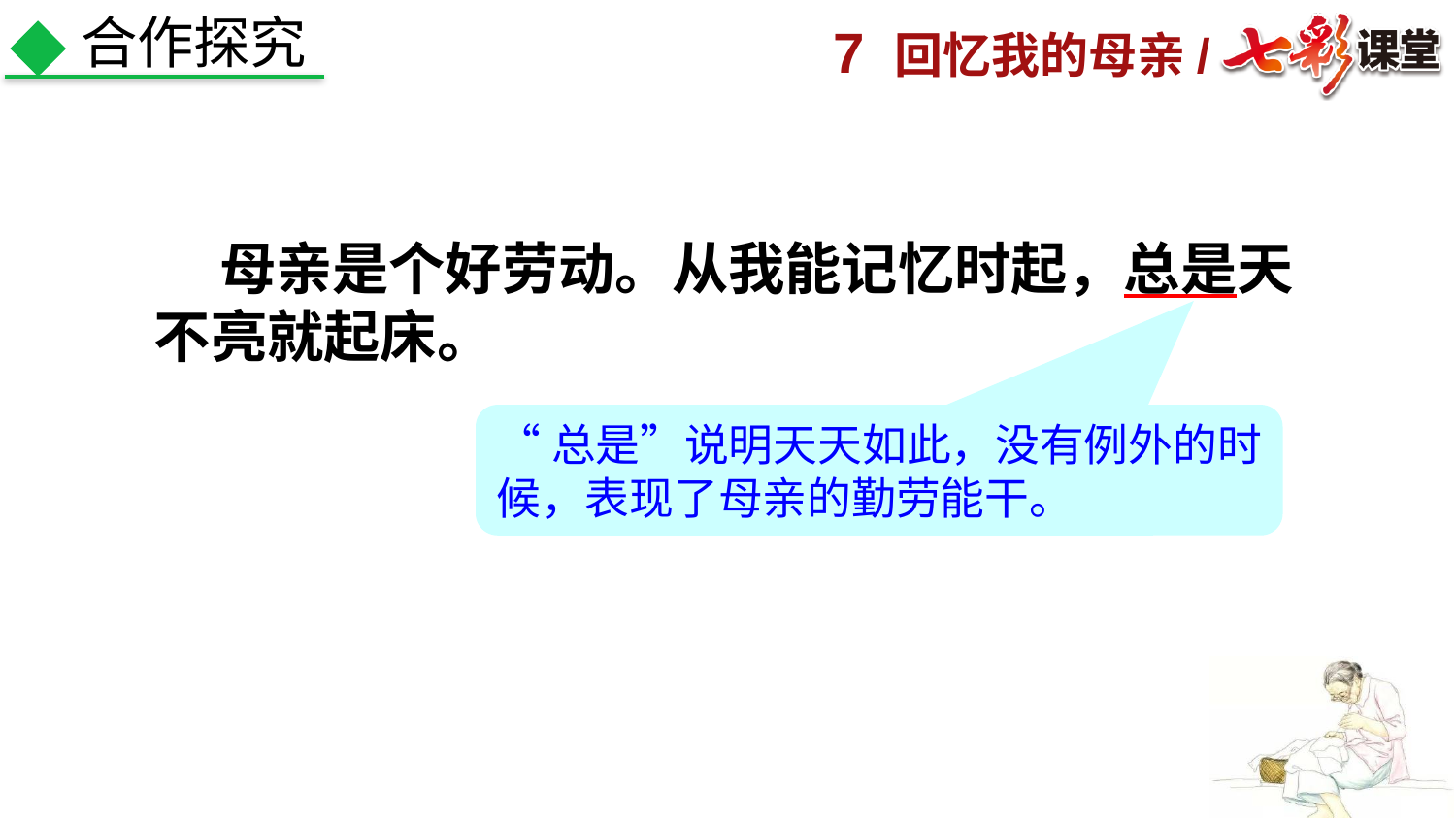

合作探究

    母亲是个好劳动。从我能记忆时起，总是天不亮就起床。
“总是”说明天天如此，没有例外的时候，表现了母亲的勤劳能干。